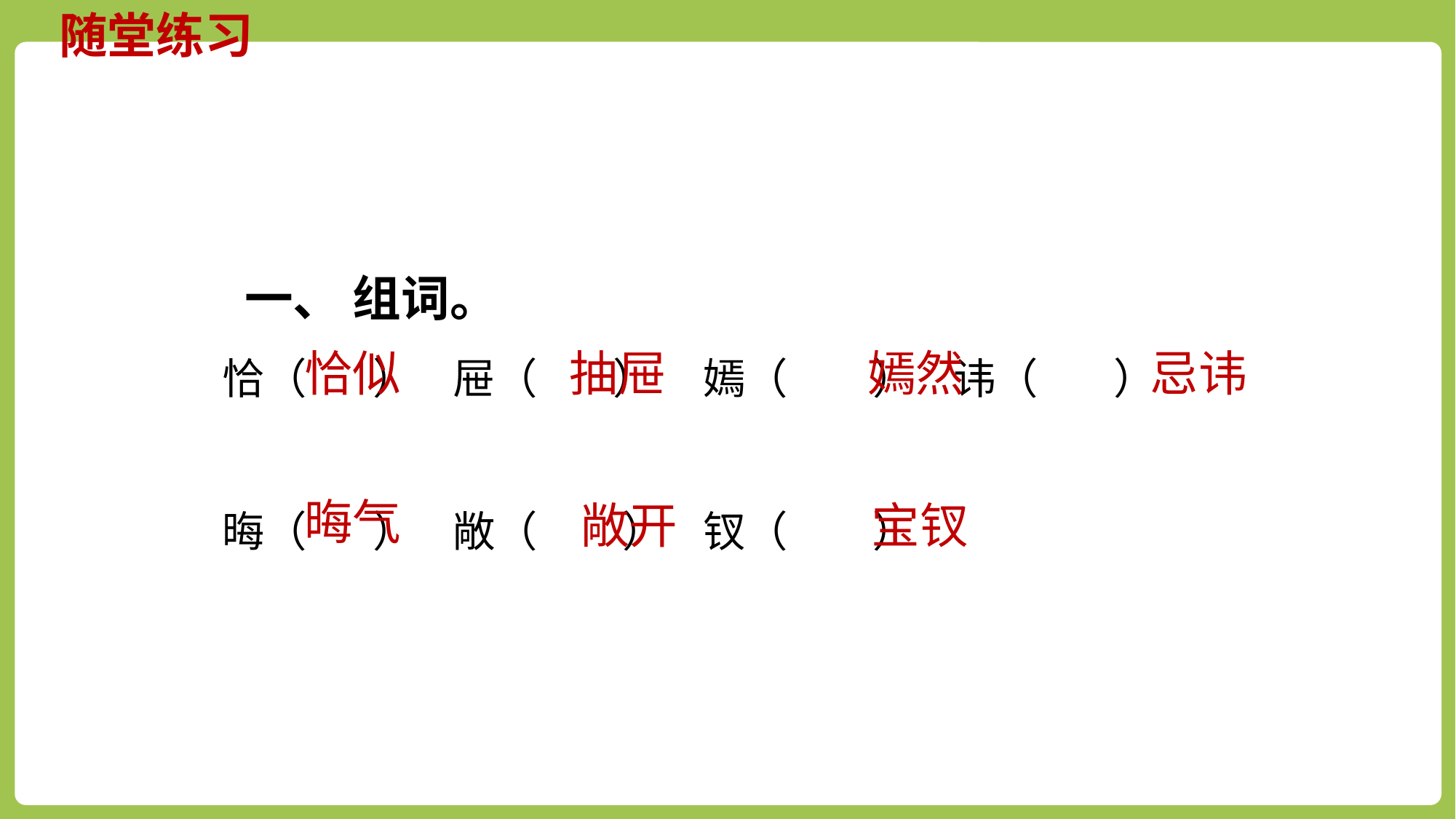

随堂练习
 一、 组词。
恰（       ）    屉（        ）     嫣（         ）    讳（        ）

晦（       ）    敞（         ）    钗（         ）

抽屉
嫣然
忌讳
恰似
晦气
敞开
宝钗